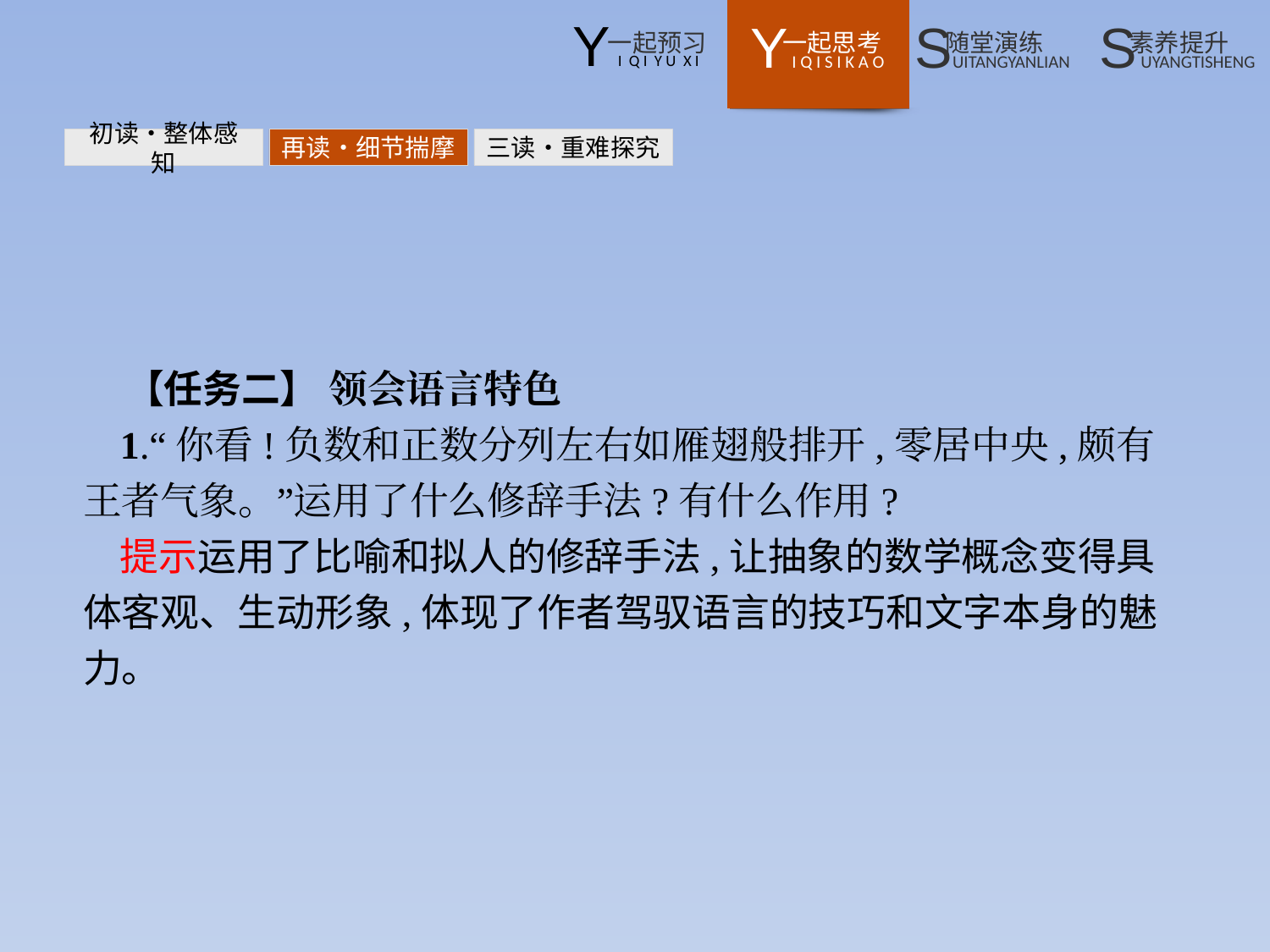

初读•整体感知
再读•细节揣摩
三读•重难探究
【任务二】 领会语言特色
1.“你看!负数和正数分列左右如雁翅般排开,零居中央,颇有王者气象。”运用了什么修辞手法?有什么作用?
提示运用了比喻和拟人的修辞手法,让抽象的数学概念变得具体客观、生动形象,体现了作者驾驭语言的技巧和文字本身的魅力。